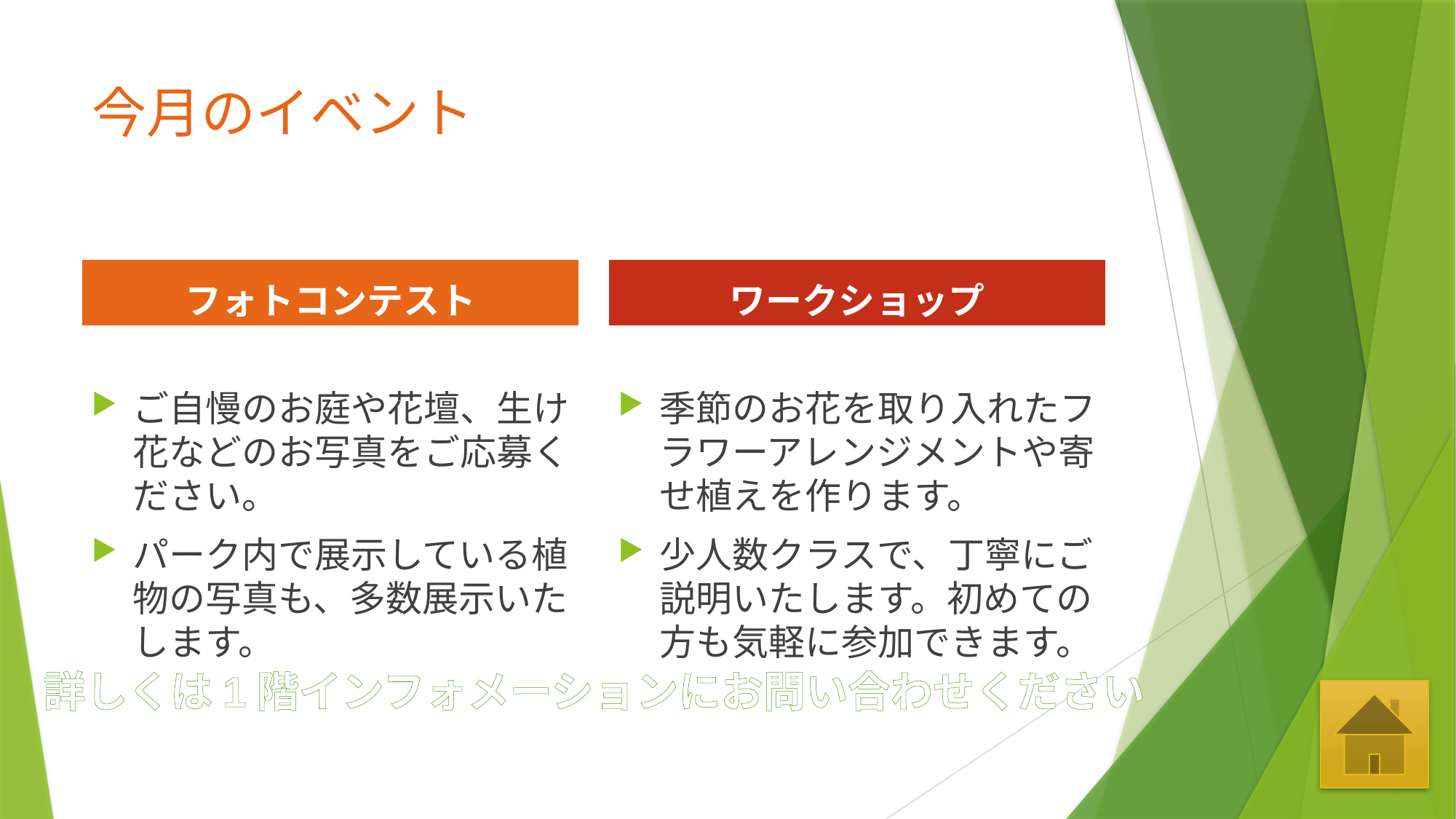

# 今月のイベント
フォトコンテスト
ワークショップ
ご自慢のお庭や花壇、生け花などのお写真をご応募ください。
パーク内で展示している植物の写真も、多数展示いたします。
季節のお花を取り入れたフラワーアレンジメントや寄せ植えを作ります。
少人数クラスで、丁寧にご説明いたします。初めての方も気軽に参加できます。
詳しくは1階インフォメーションにお問い合わせください